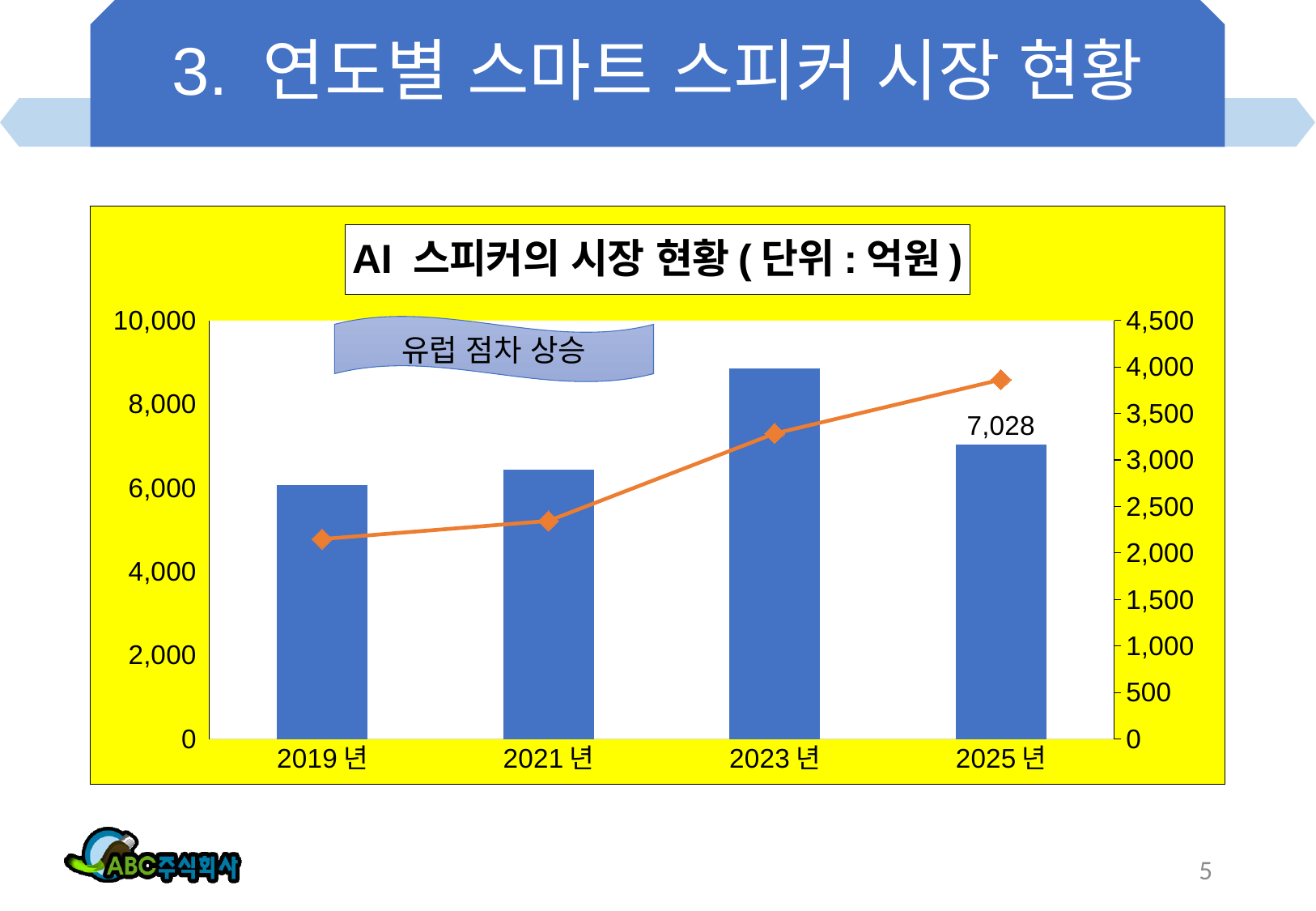

# 3. 연도별 스마트 스피커 시장 현황

### Chart: AI 스피커의 시장 현황(단위:억원)

| Category | 북미 | 유럽 |
|---|---|---|
| 2019년 | 6066.0 | 2149.0 |
| 2021년 | 6442.0 | 2344.0 |
| 2023년 | 8856.0 | 3284.0 |
| 2025년 | 7028.0 | 3864.0 |
유럽 점차 상승
5